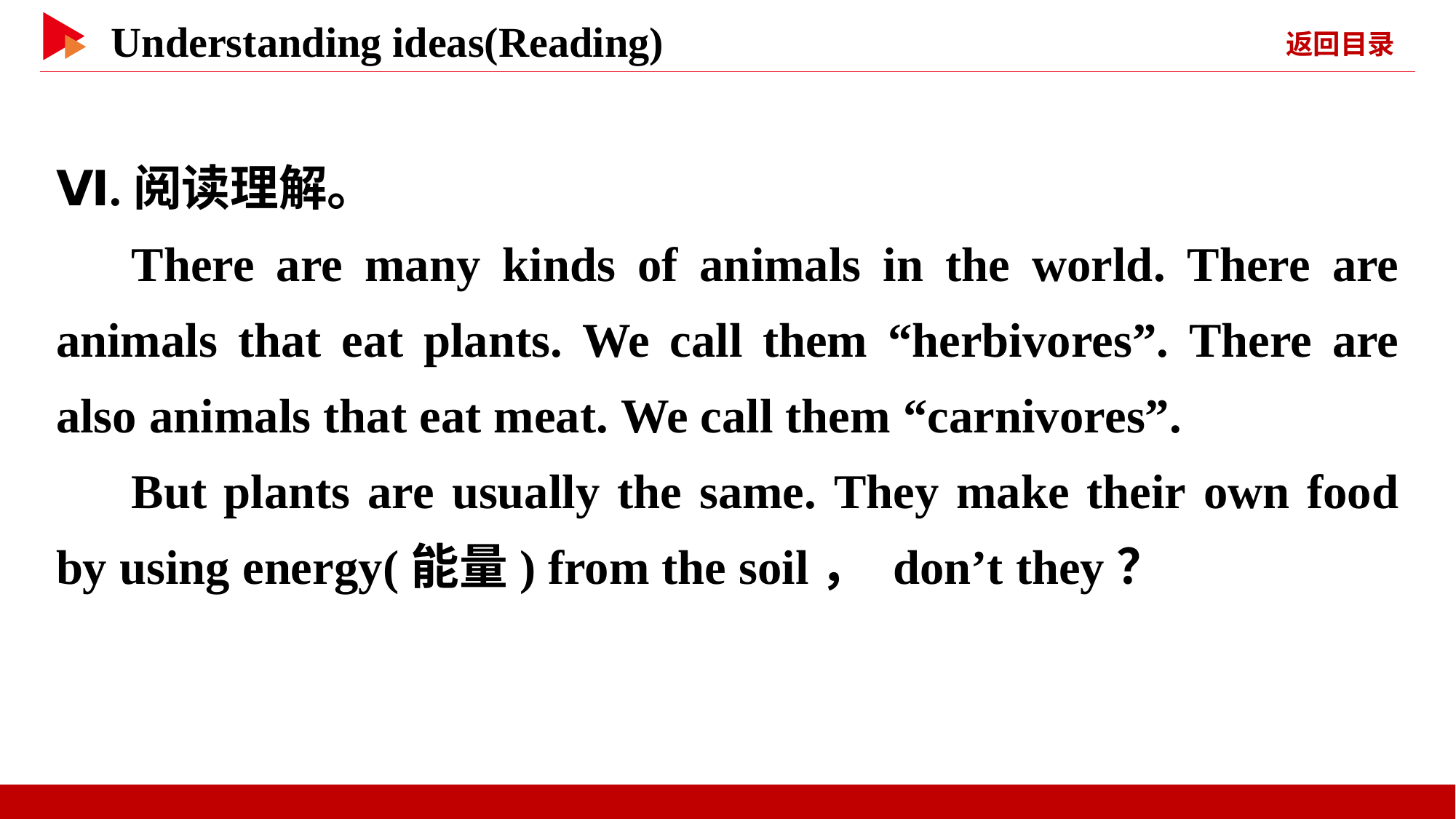

Ⅵ.阅读理解。
There are many kinds of animals in the world. There are animals that eat plants. We call them “herbivores”. There are also animals that eat meat. We call them “carnivores”.
But plants are usually the same. They make their own food by using energy(能量) from the soil， don’t they？